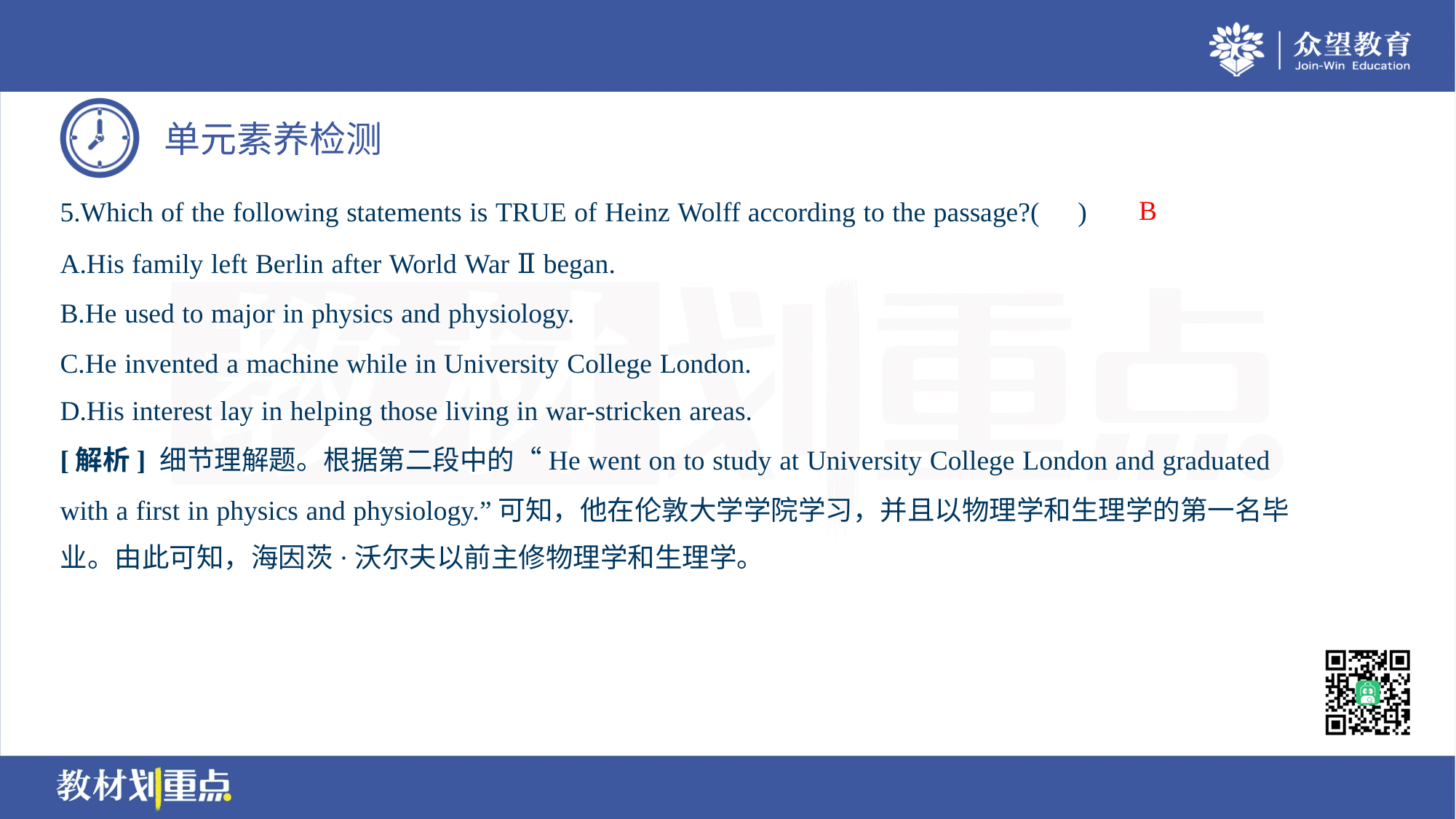

B
5.Which of the following statements is TRUE of Heinz Wolff according to the passage?(     )
A.His family left Berlin after World War Ⅱ began.
B.He used to major in physics and physiology.
C.He invented a machine while in University College London.
D.His interest lay in helping those living in war-stricken areas.
[解析] 细节理解题。根据第二段中的“He went on to study at University College London and graduated
with a first in physics and physiology.”可知，他在伦敦大学学院学习，并且以物理学和生理学的第一名毕
业。由此可知，海因茨·沃尔夫以前主修物理学和生理学。